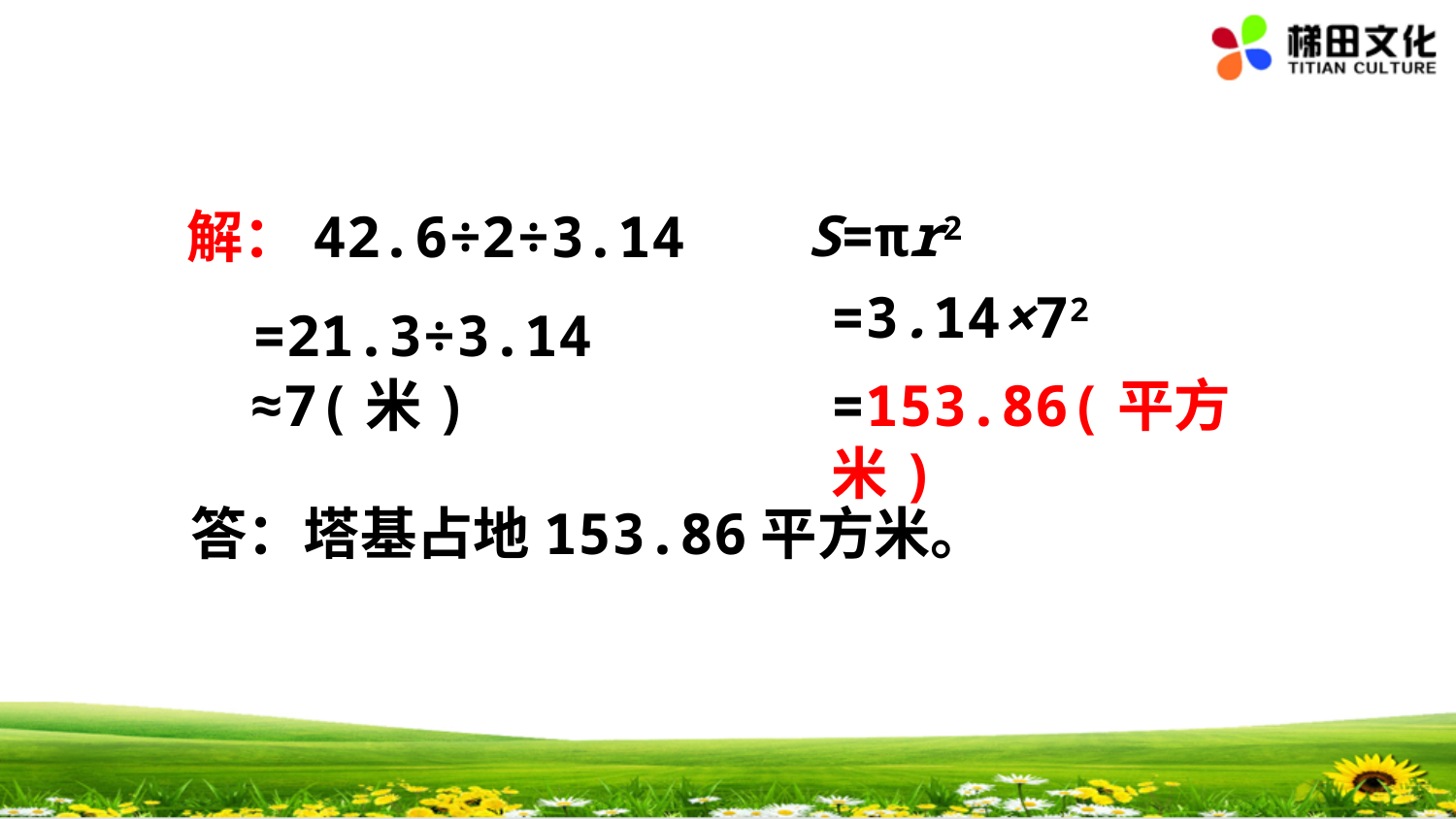

S=πr2
解：
42.6÷2÷3.14
=3.14×72
=21.3÷3.14
≈7(米)
=153.86(平方米)
答：塔基占地153.86平方米。